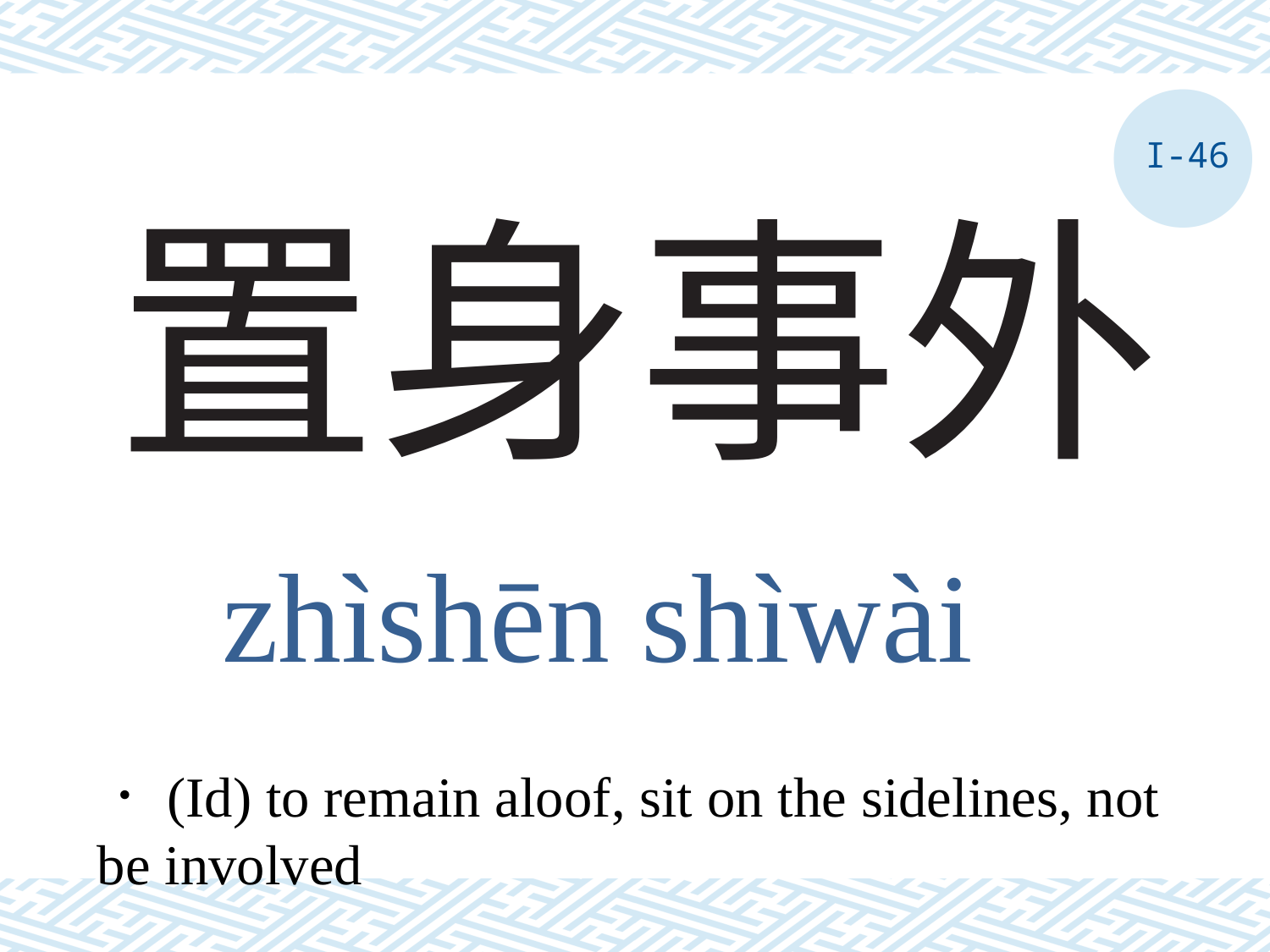

I-46

# 置身事外
zhìshēn shìwài
．(Id) to remain aloof, sit on the sidelines, not be involved